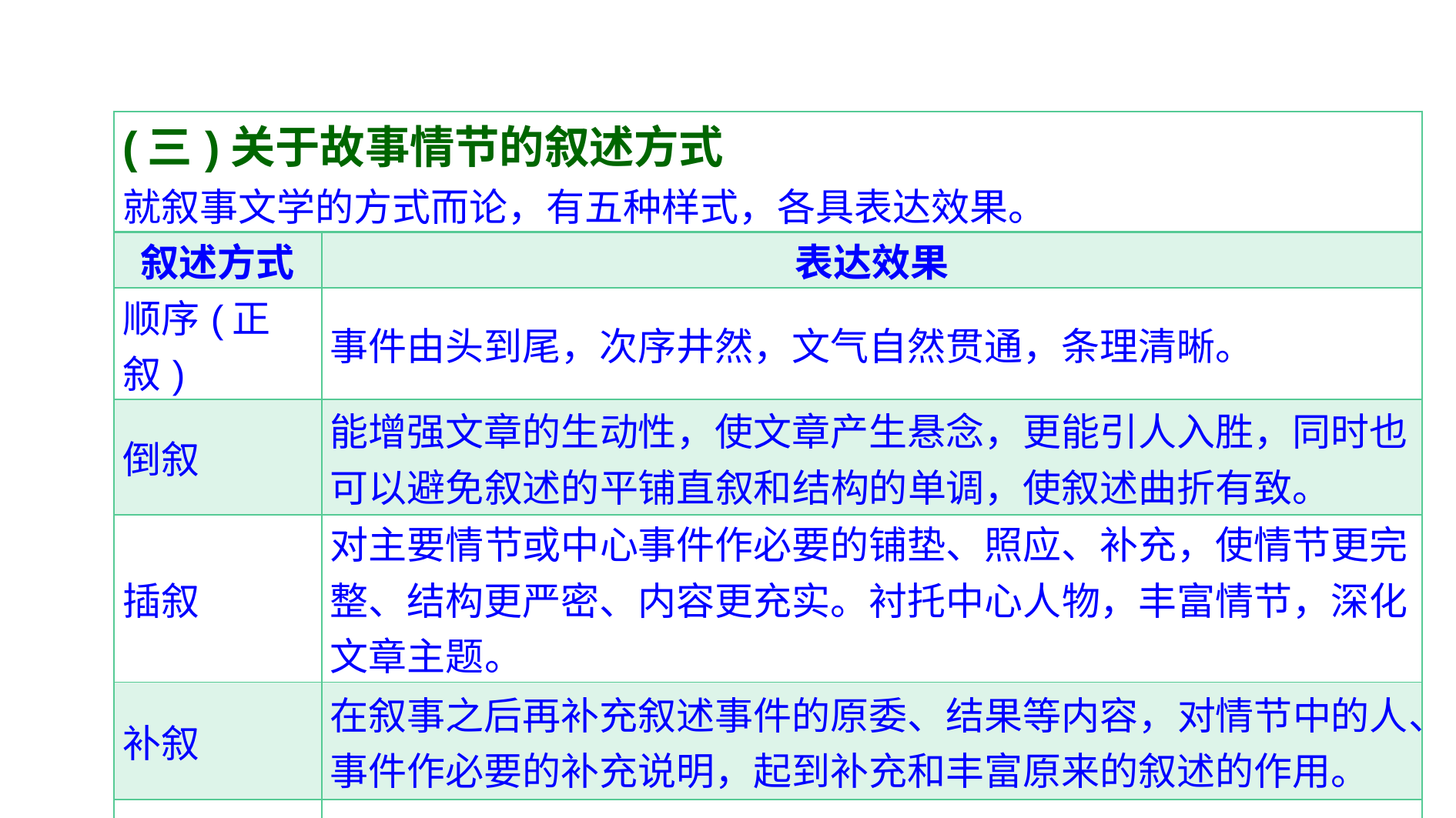

| (三)关于故事情节的叙述方式 就叙事文学的方式而论，有五种样式，各具表达效果。 |  |
| --- | --- |
| 叙述方式 | 表达效果 |
| 顺序(正叙) | 事件由头到尾，次序井然，文气自然贯通，条理清晰。 |
| 倒叙 | 能增强文章的生动性，使文章产生悬念，更能引人入胜，同时也可以避免叙述的平铺直叙和结构的单调，使叙述曲折有致。 |
| 插叙 | 对主要情节或中心事件作必要的铺垫、照应、补充，使情节更完整、结构更严密、内容更充实。衬托中心人物，丰富情节，深化文章主题。 |
| 补叙 | 在叙事之后再补充叙述事件的原委、结果等内容，对情节中的人、事件作必要的补充说明，起到补充和丰富原来的叙述的作用。 |
| 平叙 | “花开两朵，各表一枝”，双线甚至多线推进，拓展作品容量。 |